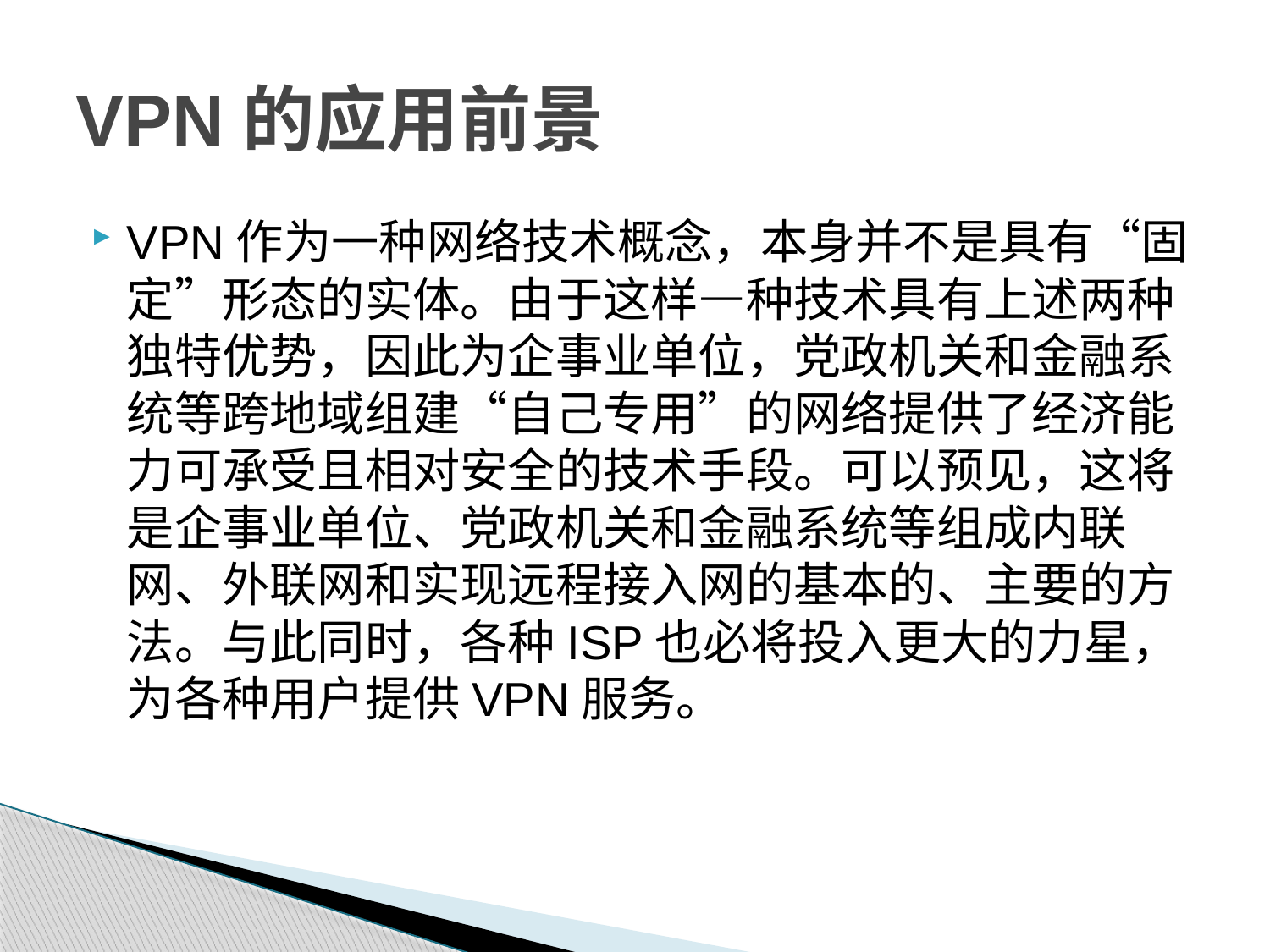

# VPN的应用前景
VPN作为一种网络技术概念，本身并不是具有“固定”形态的实体。由于这样—种技术具有上述两种独特优势，因此为企事业单位，党政机关和金融系统等跨地域组建“自己专用”的网络提供了经济能力可承受且相对安全的技术手段。可以预见，这将是企事业单位、党政机关和金融系统等组成内联网、外联网和实现远程接入网的基本的、主要的方法。与此同时，各种ISP也必将投入更大的力星，为各种用户提供VPN服务。